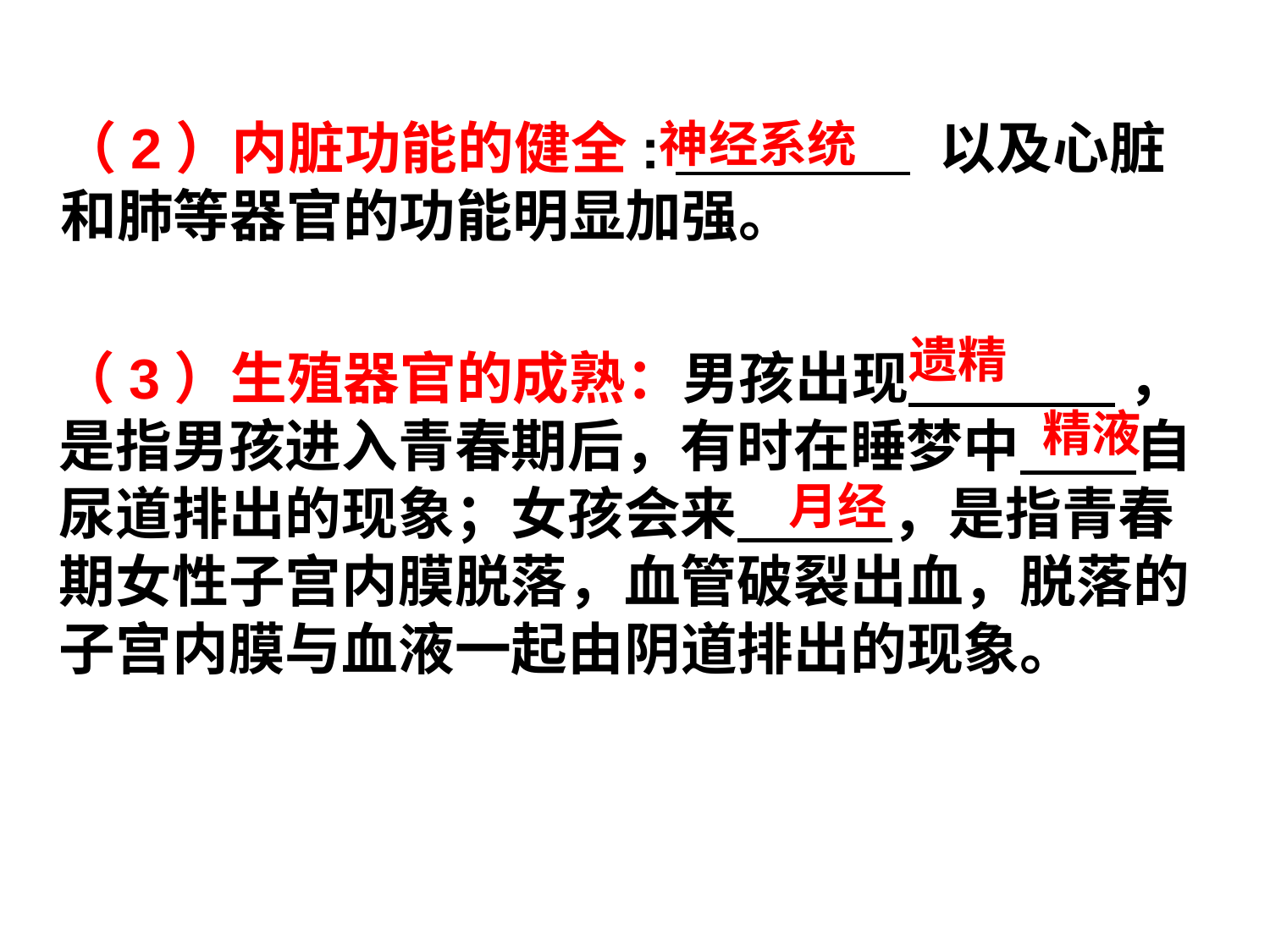

（2）内脏功能的健全:                 以及心脏和肺等器官的功能明显加强。
神经系统
遗精
（3）生殖器官的成熟：男孩出现                 ，是指男孩进入青春期后，有时在睡梦中         自尿道排出的现象；女孩会来            ，是指青春期女性子宫内膜脱落，血管破裂出血，脱落的子宫内膜与血液一起由阴道排出的现象。
精液
月经